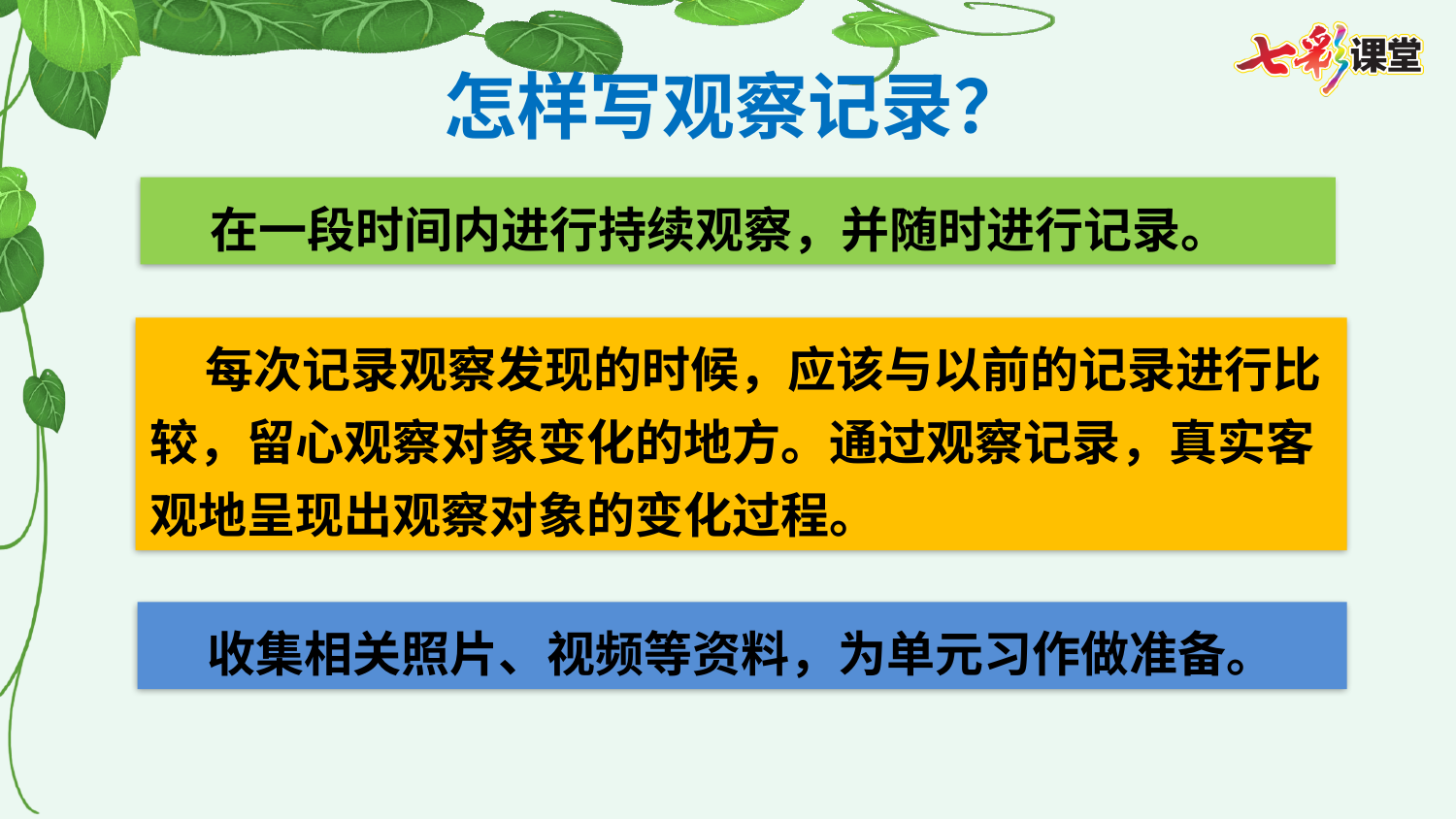

怎样写观察记录？
    在一段时间内进行持续观察，并随时进行记录。
    每次记录观察发现的时候，应该与以前的记录进行比较，留心观察对象变化的地方。通过观察记录，真实客观地呈现出观察对象的变化过程。
    收集相关照片、视频等资料，为单元习作做准备。